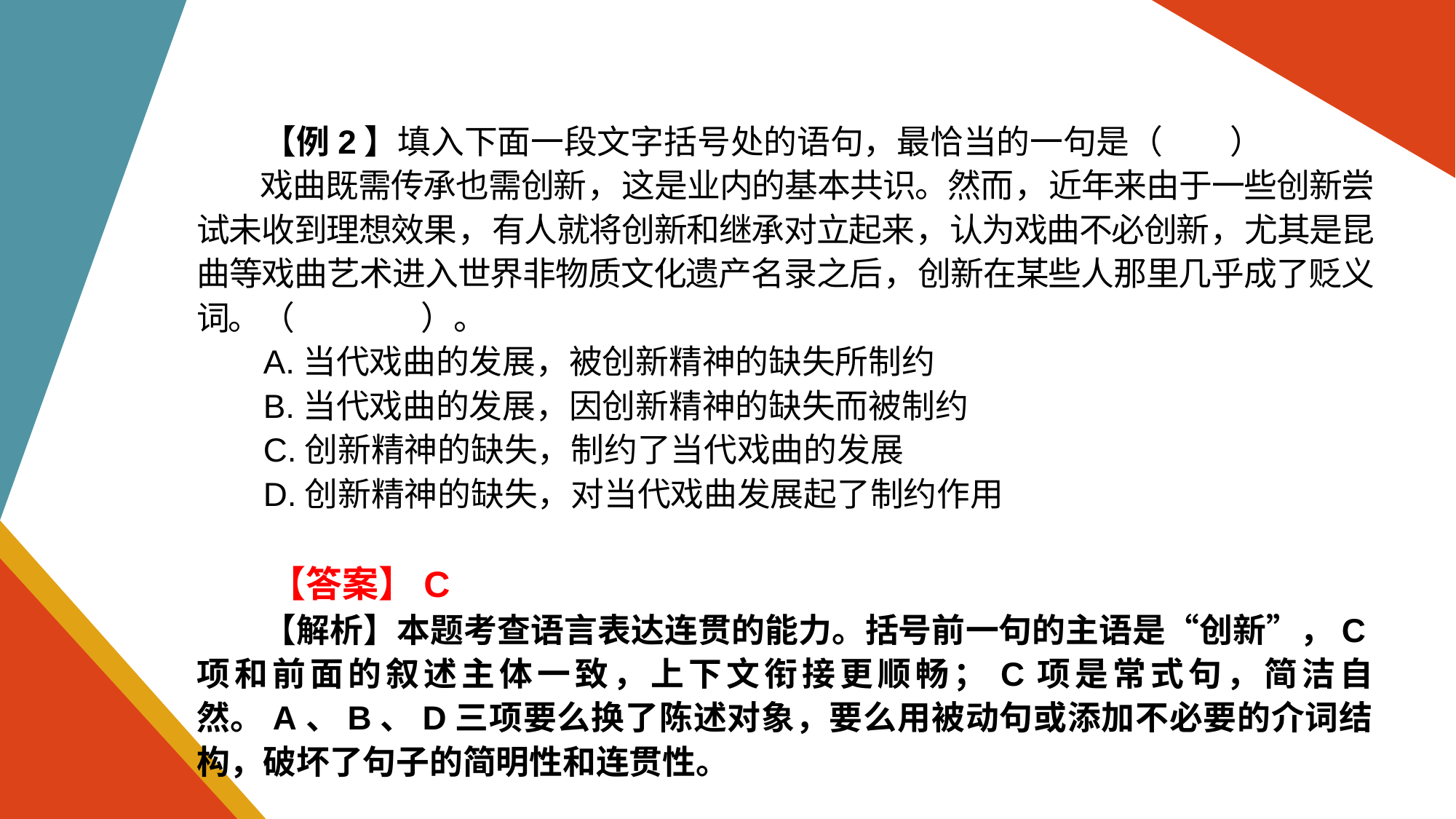

【例2】填入下面一段文字括号处的语句，最恰当的一句是（　　）
戏曲既需传承也需创新，这是业内的基本共识。然而，近年来由于一些创新尝试未收到理想效果，有人就将创新和继承对立起来，认为戏曲不必创新，尤其是昆曲等戏曲艺术进入世界非物质文化遗产名录之后，创新在某些人那里几乎成了贬义词。（　　　　）。
A.当代戏曲的发展，被创新精神的缺失所制约
B.当代戏曲的发展，因创新精神的缺失而被制约
C.创新精神的缺失，制约了当代戏曲的发展
D.创新精神的缺失，对当代戏曲发展起了制约作用

【答案】C
【解析】本题考查语言表达连贯的能力。括号前一句的主语是“创新”，C项和前面的叙述主体一致，上下文衔接更顺畅；C项是常式句，简洁自然。A、B、D三项要么换了陈述对象，要么用被动句或添加不必要的介词结构，破坏了句子的简明性和连贯性。